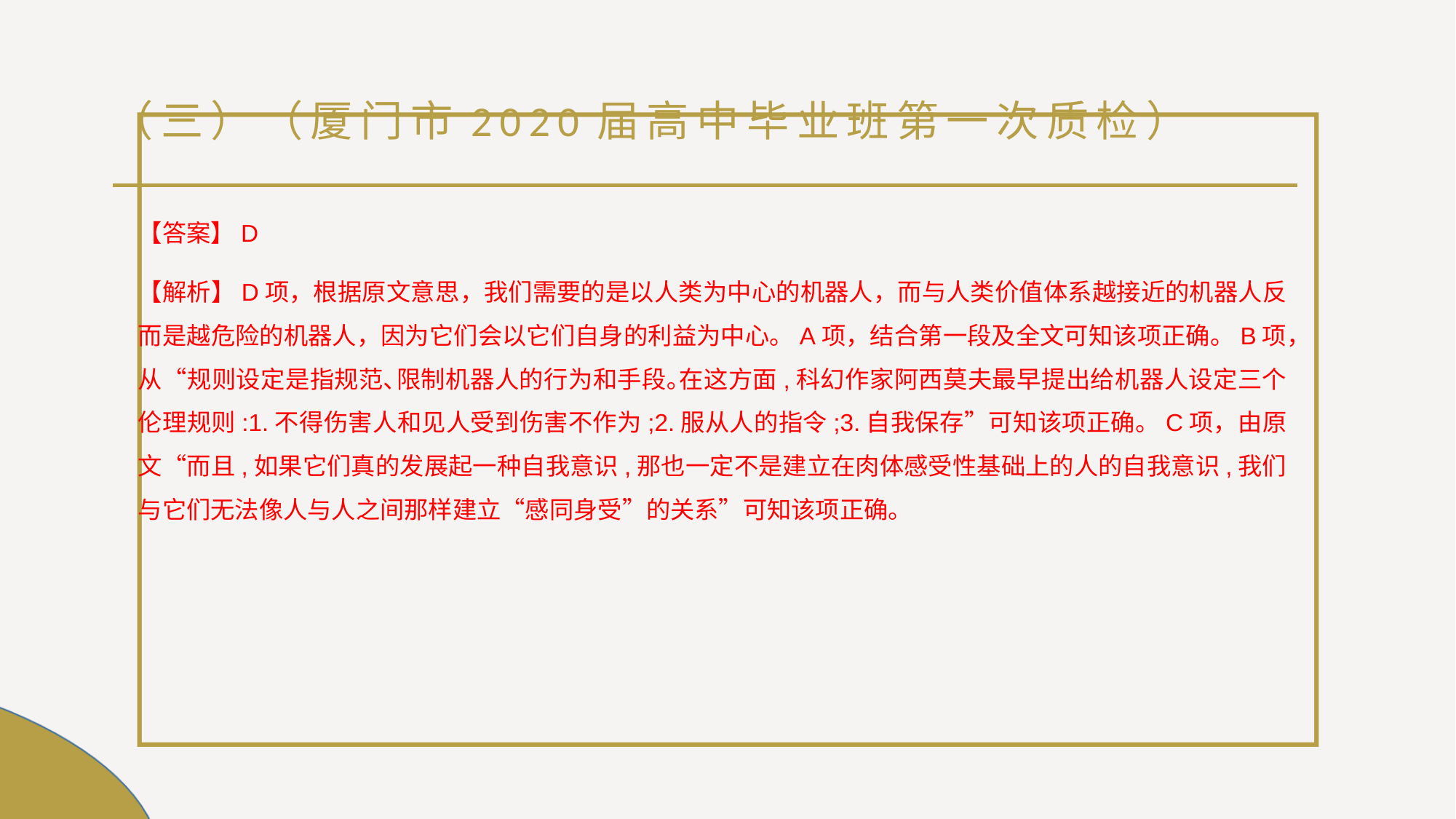

# （三）（厦门市2020届高中毕业班第一次质检）
【答案】D
【解析】D项，根据原文意思，我们需要的是以人类为中心的机器人，而与人类价值体系越接近的机器人反而是越危险的机器人，因为它们会以它们自身的利益为中心。A项，结合第一段及全文可知该项正确。B项，从“规则设定是指规范､限制机器人的行为和手段｡在这方面,科幻作家阿西莫夫最早提出给机器人设定三个伦理规则:1.不得伤害人和见人受到伤害不作为;2.服从人的指令;3.自我保存”可知该项正确。C项，由原文“而且,如果它们真的发展起一种自我意识,那也一定不是建立在肉体感受性基础上的人的自我意识,我们与它们无法像人与人之间那样建立“感同身受”的关系”可知该项正确。